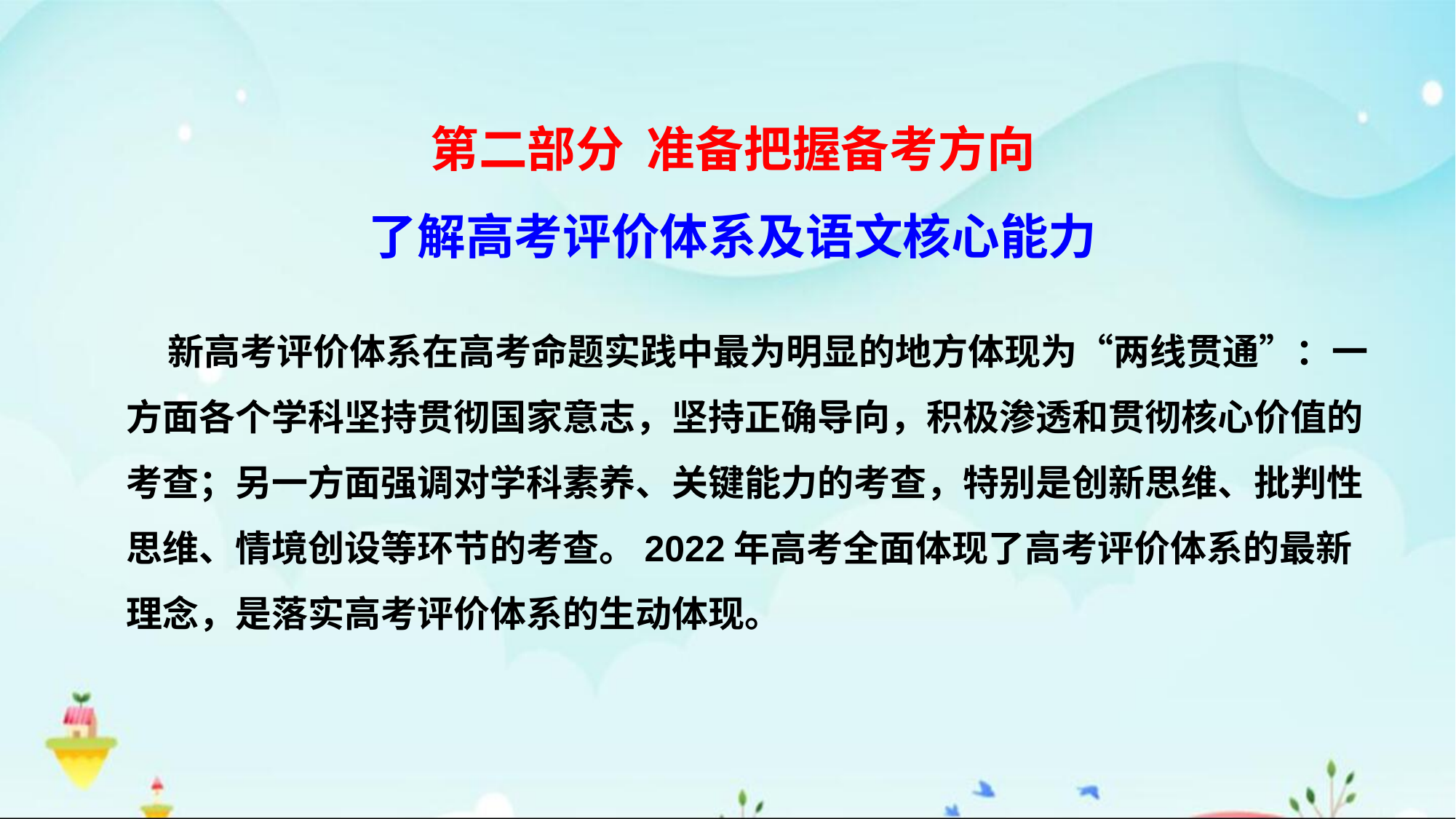

第二部分  准备把握备考方向
了解高考评价体系及语文核心能力
    新高考评价体系在高考命题实践中最为明显的地方体现为“两线贯通”：一方面各个学科坚持贯彻国家意志，坚持正确导向，积极渗透和贯彻核心价值的考查；另一方面强调对学科素养、关键能力的考查，特别是创新思维、批判性思维、情境创设等环节的考查。2022年高考全面体现了高考评价体系的最新理念，是落实高考评价体系的生动体现。